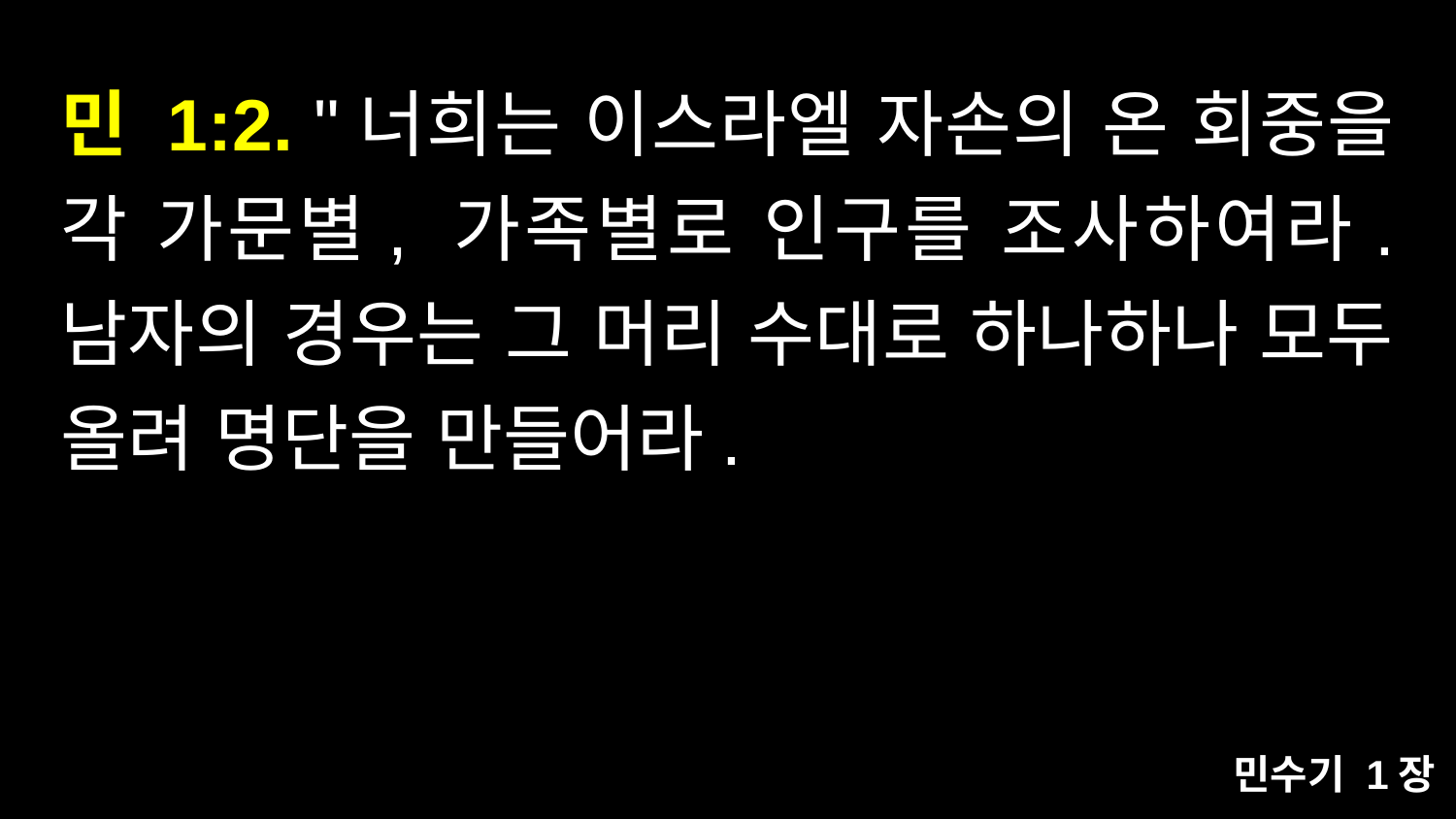

# 민 1:2. "너희는 이스라엘 자손의 온 회중을 각 가문별, 가족별로 인구를 조사하여라. 남자의 경우는 그 머리 수대로 하나하나 모두 올려 명단을 만들어라.
민수기 1장